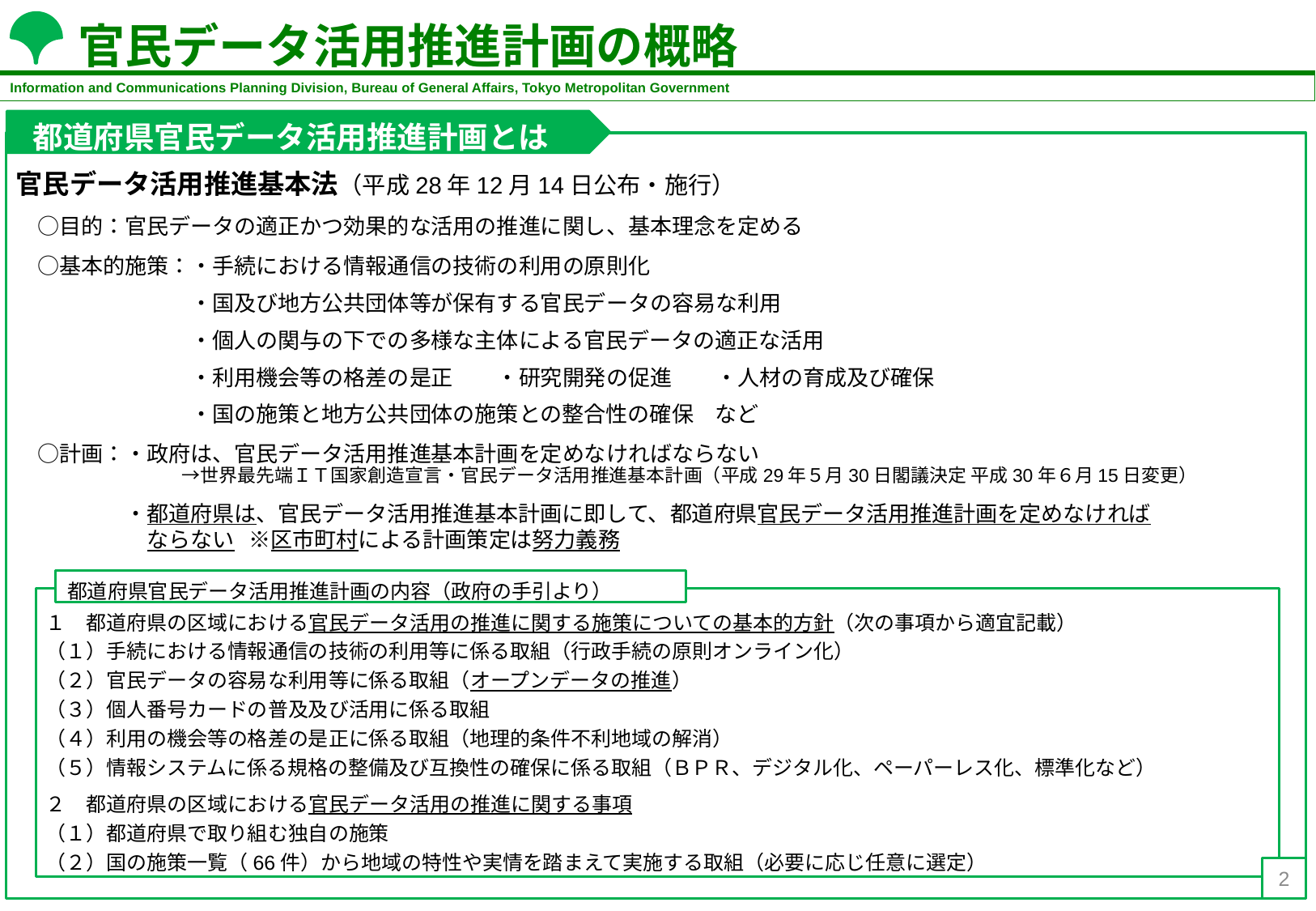

# 官民データ活用推進計画の概略
 都道府県官民データ活用推進計画とは

官民データ活用推進基本法（平成28年12月14日公布・施行）
　○目的：官民データの適正かつ効果的な活用の推進に関し、基本理念を定める
　○基本的施策：・手続における情報通信の技術の利用の原則化
　　　　　　　　・国及び地方公共団体等が保有する官民データの容易な利用
　　　　　　　　・個人の関与の下での多様な主体による官民データの適正な活用
　　　　　　　　・利用機会等の格差の是正　　・研究開発の促進　　・人材の育成及び確保
　　　　　　　　・国の施策と地方公共団体の施策との整合性の確保　など
　○計画：・政府は、官民データ活用推進基本計画を定めなければならない
　　　　　　　→世界最先端ＩＴ国家創造宣言・官民データ活用推進基本計画（平成29年５月30日閣議決定 平成30年６月15日変更）
　　　　　・都道府県は、官民データ活用推進基本計画に即して、都道府県官民データ活用推進計画を定めなければ
　　　　　　ならない   ※区市町村による計画策定は努力義務

都道府県官民データ活用推進計画の内容（政府の手引より）
１　都道府県の区域における官民データ活用の推進に関する施策についての基本的方針（次の事項から適宜記載）
（１）手続における情報通信の技術の利用等に係る取組（行政手続の原則オンライン化）
（２）官民データの容易な利用等に係る取組（オープンデータの推進）
（３）個人番号カードの普及及び活用に係る取組
（４）利用の機会等の格差の是正に係る取組（地理的条件不利地域の解消）
（５）情報システムに係る規格の整備及び互換性の確保に係る取組（ＢＰＲ、デジタル化、ペーパーレス化、標準化など）
２　都道府県の区域における官民データ活用の推進に関する事項
（１）都道府県で取り組む独自の施策
（２）国の施策一覧（66件）から地域の特性や実情を踏まえて実施する取組（必要に応じ任意に選定）
2